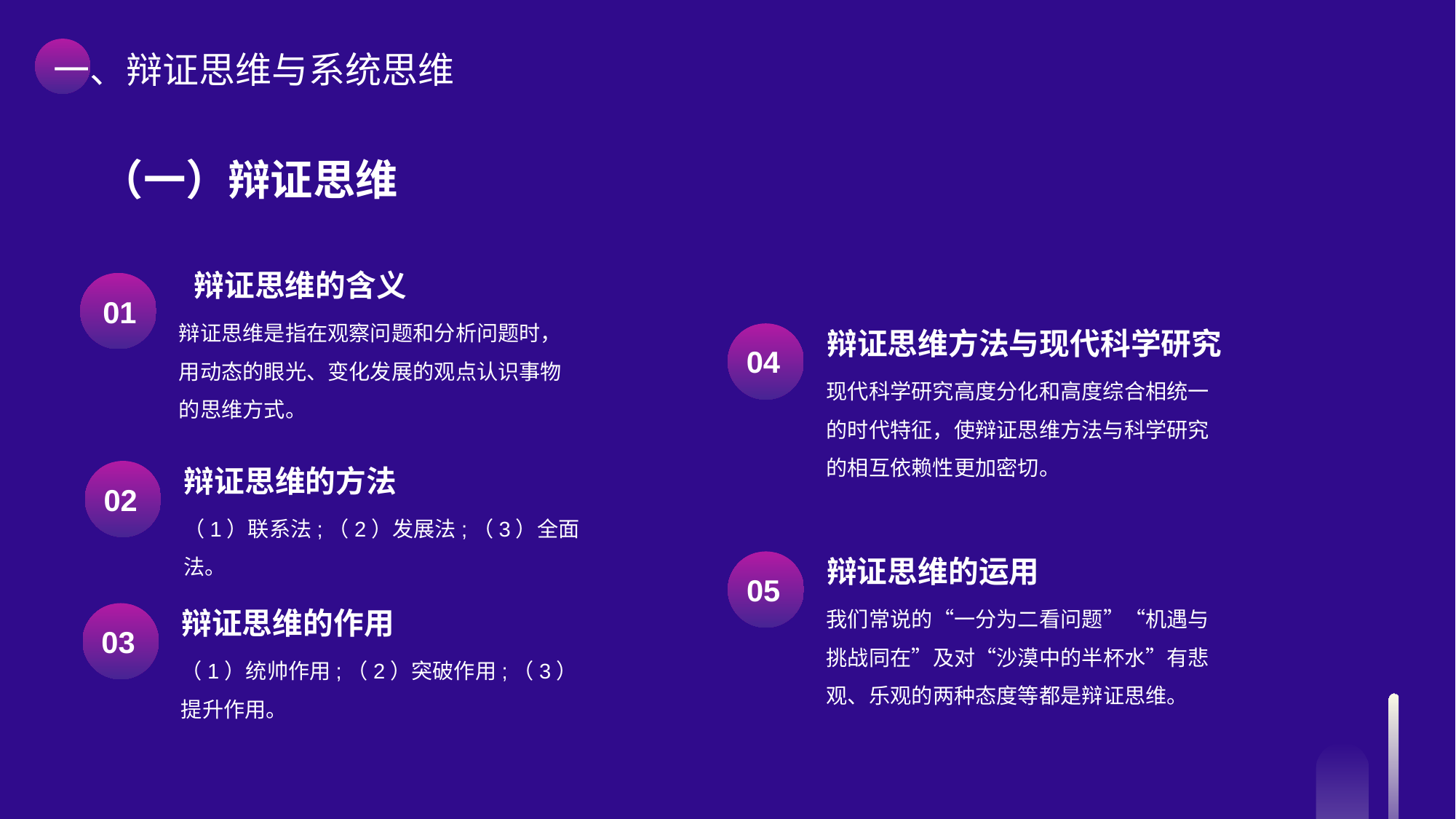

一、辩证思维与系统思维
（一）辩证思维
 辩证思维的含义

辩证思维是指在观察问题和分析问题时，用动态的眼光、变化发展的观点认识事物
的思维方式。
01
辩证思维方法与现代科学研究

现代科学研究高度分化和高度综合相统一的时代特征，使辩证思维方法与科学研究
的相互依赖性更加密切。
04
辩证思维的方法

（1）联系法;（2）发展法;（3）全面法。
02
辩证思维的运用

我们常说的“一分为二看问题”“机遇与挑战同在”及对“沙漠中的半杯水”有悲观、乐观的两种态度等都是辩证思维。
05
辩证思维的作用

（1）统帅作用;（2）突破作用;（3）提升作用。
03